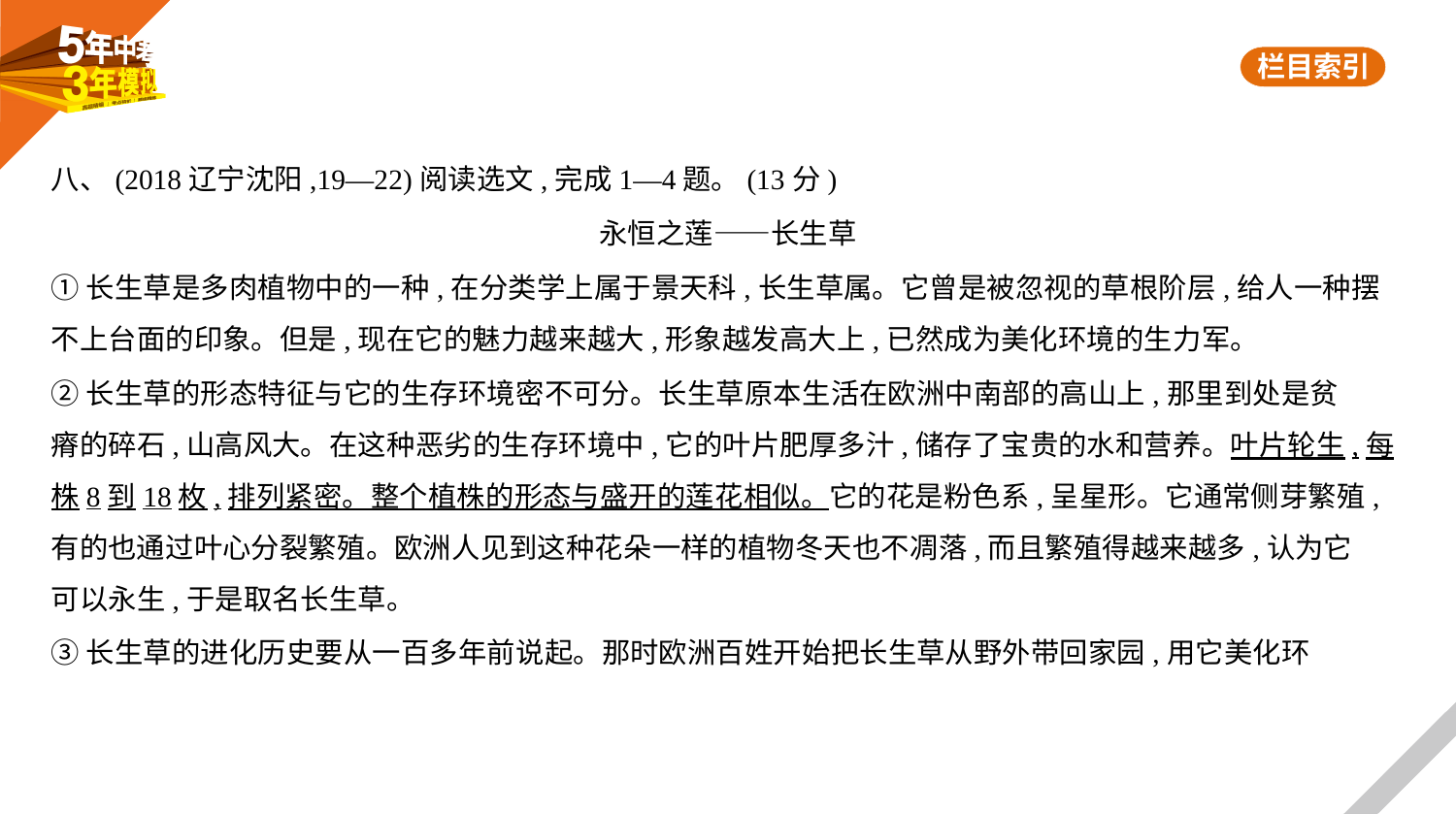

八、(2018辽宁沈阳,19—22)阅读选文,完成1—4题。(13分)
永恒之莲——长生草
①长生草是多肉植物中的一种,在分类学上属于景天科,长生草属。它曾是被忽视的草根阶层,给人一种摆
不上台面的印象。但是,现在它的魅力越来越大,形象越发高大上,已然成为美化环境的生力军。
②长生草的形态特征与它的生存环境密不可分。长生草原本生活在欧洲中南部的高山上,那里到处是贫
瘠的碎石,山高风大。在这种恶劣的生存环境中,它的叶片肥厚多汁,储存了宝贵的水和营养。叶片轮生,每
株8到18枚,排列紧密。整个植株的形态与盛开的莲花相似。它的花是粉色系,呈星形。它通常侧芽繁殖,
有的也通过叶心分裂繁殖。欧洲人见到这种花朵一样的植物冬天也不凋落,而且繁殖得越来越多,认为它
可以永生,于是取名长生草。
③长生草的进化历史要从一百多年前说起。那时欧洲百姓开始把长生草从野外带回家园,用它美化环